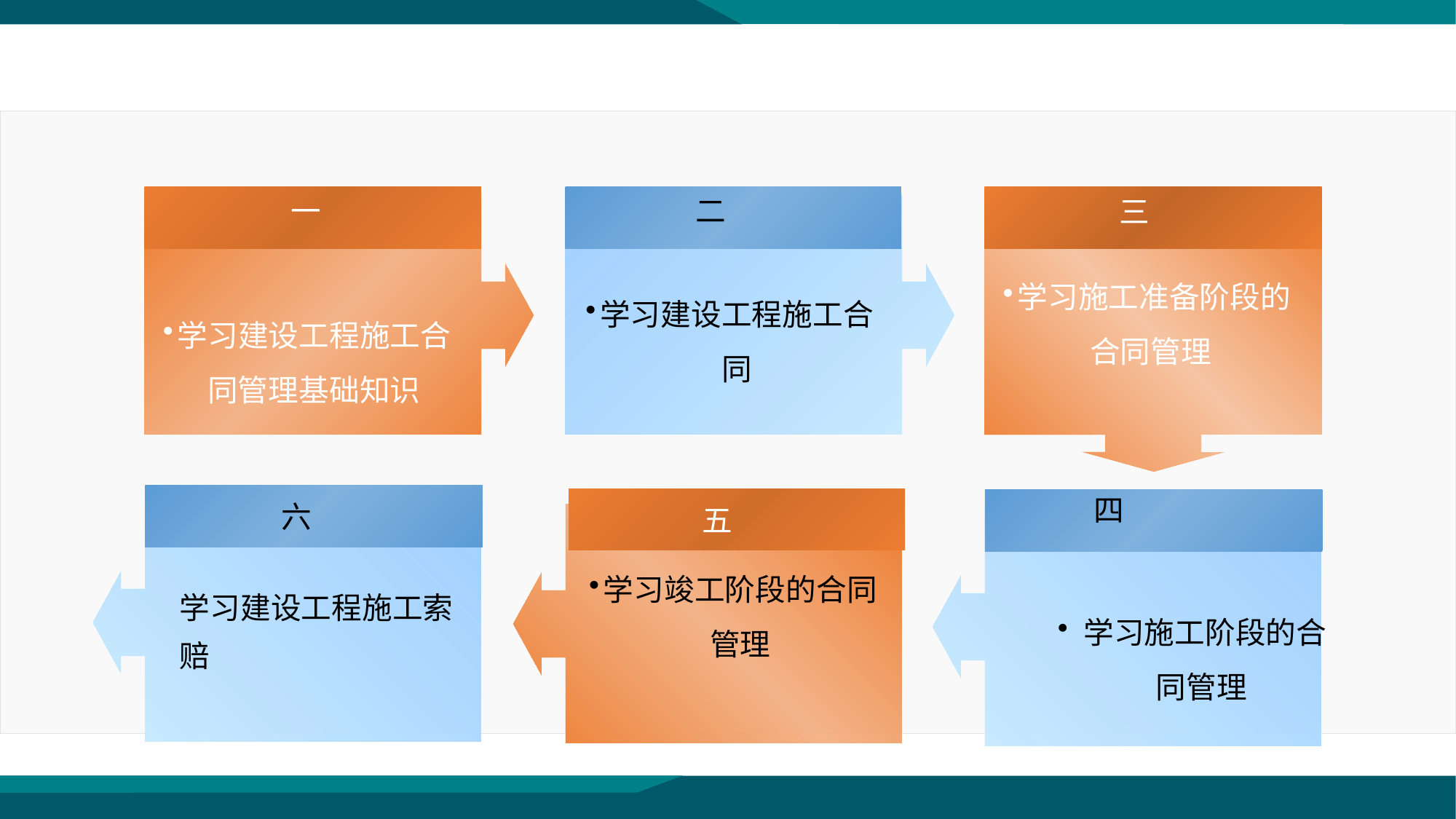

任务

一

二

三

学习施工准备阶段的合同管理
学习建设工程施工合同
学习建设工程施工合同管理基础知识

四

六
五

学习竣工阶段的合同管理
学习建设工程施工索赔
学习施工阶段的合同管理